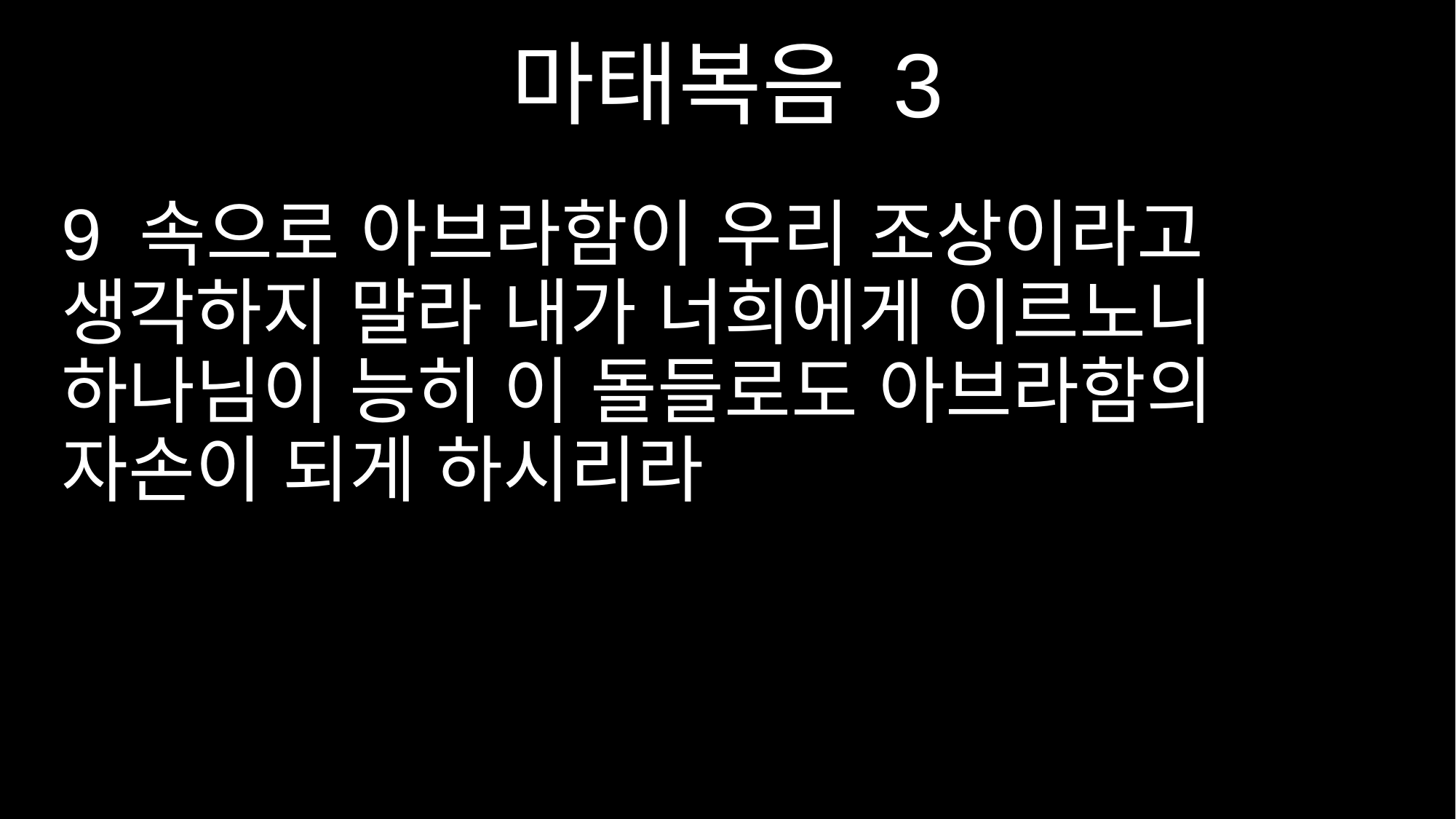

마태복음 3
9 속으로 아브라함이 우리 조상이라고 생각하지 말라 내가 너희에게 이르노니 하나님이 능히 이 돌들로도 아브라함의 자손이 되게 하시리라